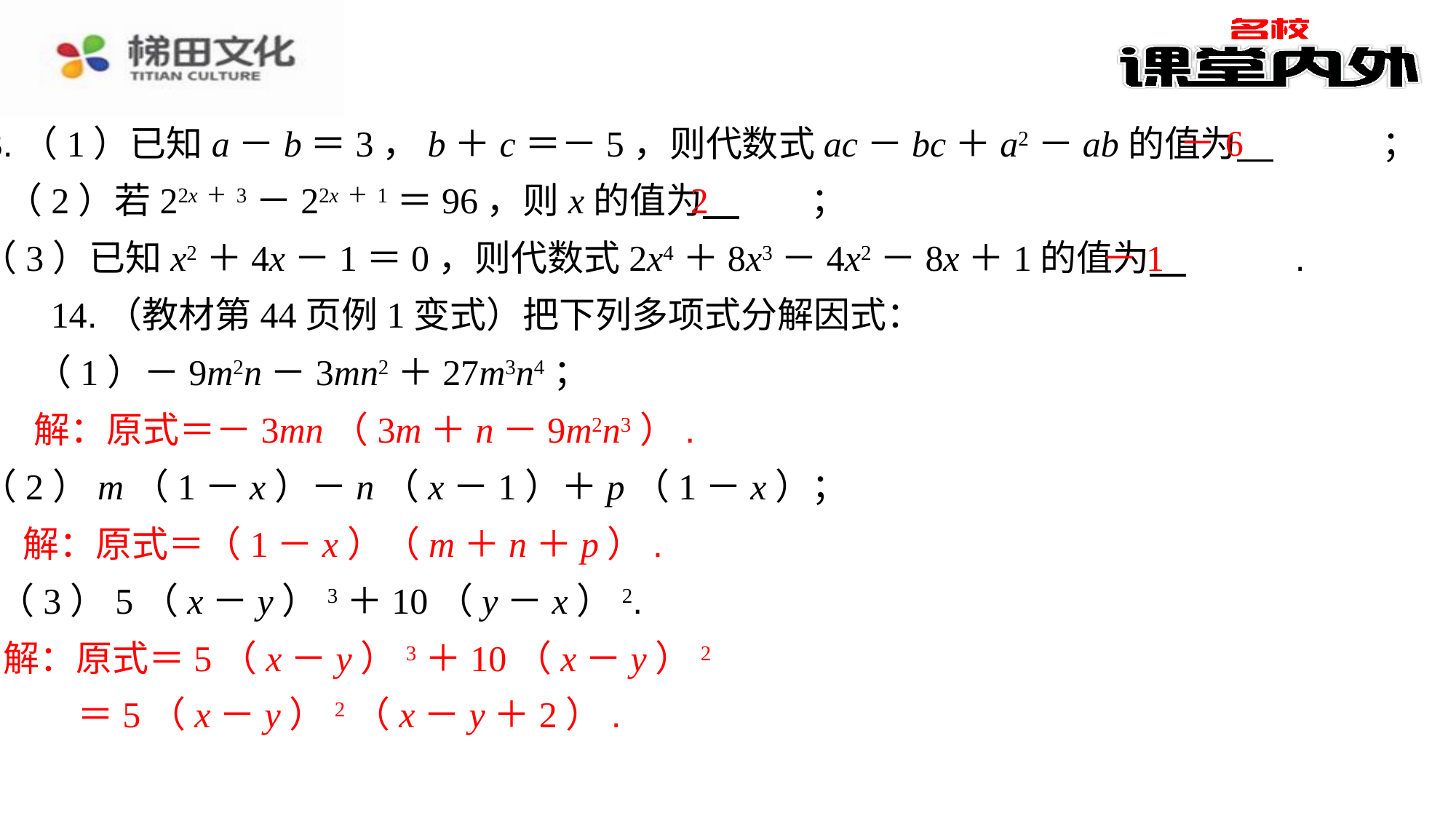

－6
13.（1）已知a－b＝3，b＋c＝－5，则代数式ac－bc＋a2－ab的值为 　－6　⁠；
2
（2）若22x＋3－22x＋1＝96，则x的值为 　2　⁠；
－1
（3）已知x2＋4x－1＝0，则代数式2x4＋8x3－4x2－8x＋1的值为 　－1　⁠.
14.（教材第44页例1变式）把下列多项式分解因式：
（1）－9m2n－3mn2＋27m3n4；
解：原式＝－3mn（3m＋n－9m2n3）.
（2）m（1－x）－n（x－1）＋p（1－x）；
解：原式＝（1－x）（m＋n＋p）.
（3）5（x－y）3＋10（y－x）2.
解：原式＝5（x－y）3＋10（x－y）2
        ＝5（x－y）2（x－y＋2）.